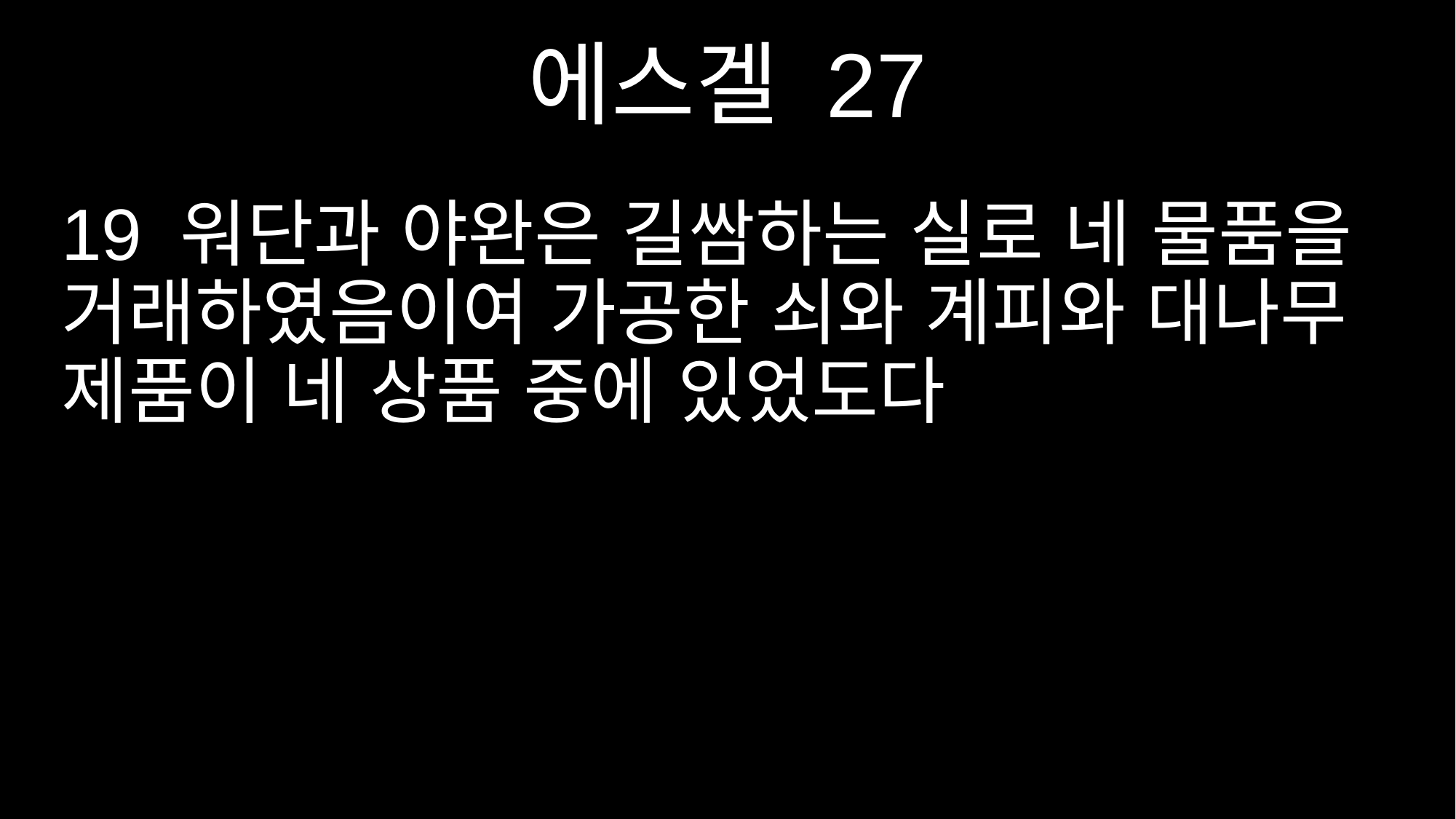

에스겔 27
19 워단과 야완은 길쌈하는 실로 네 물품을 거래하였음이여 가공한 쇠와 계피와 대나무 제품이 네 상품 중에 있었도다